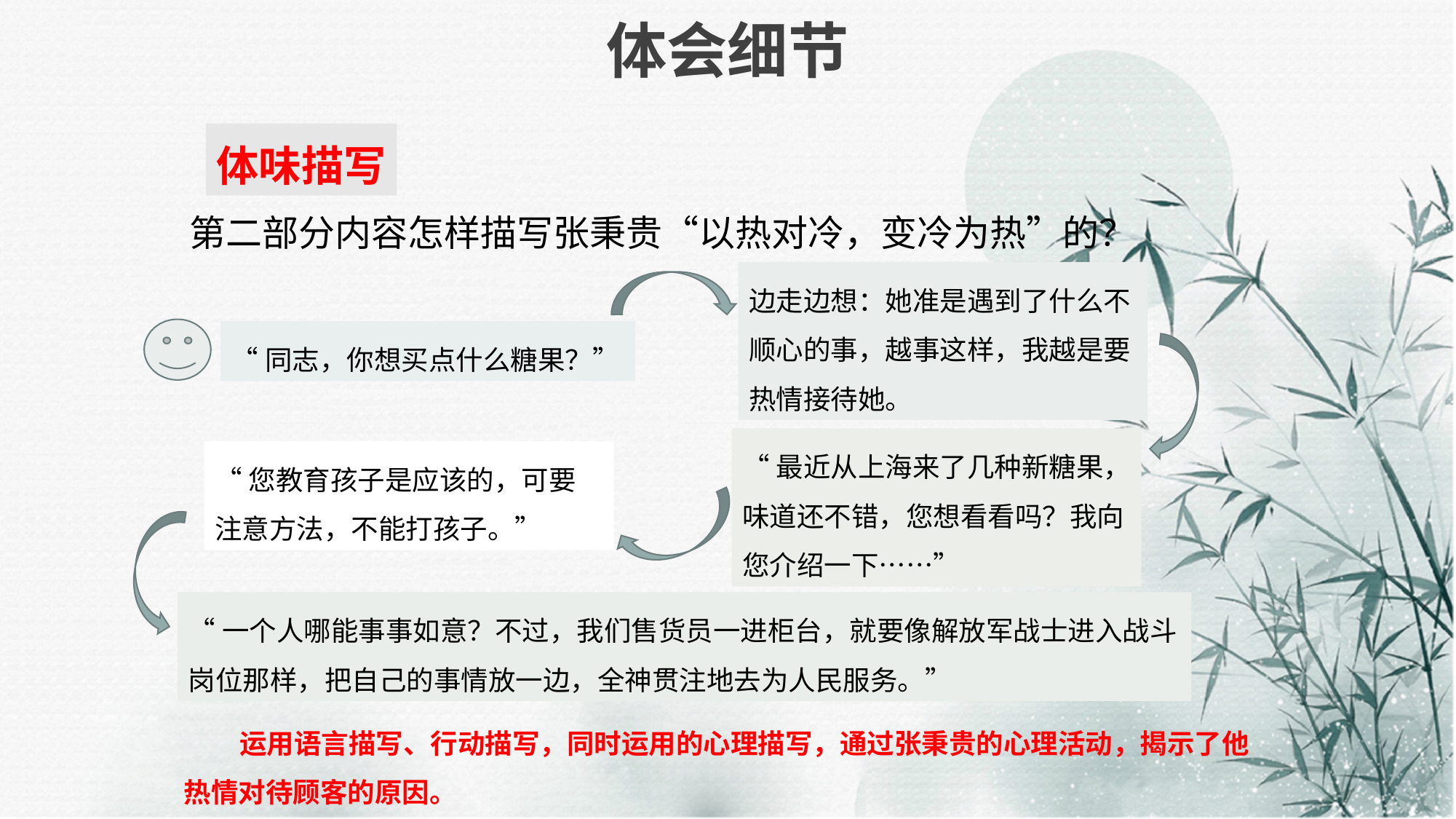

# 体会细节
体味描写
    第二部分内容怎样描写张秉贵“以热对冷，变冷为热”的？
边走边想：她准是遇到了什么不顺心的事，越事这样，我越是要热情接待她。

“同志，你想买点什么糖果？”

“最近从上海来了几种新糖果，味道还不错，您想看看吗？我向您介绍一下……”
“您教育孩子是应该的，可要注意方法，不能打孩子。”

“一个人哪能事事如意？不过，我们售货员一进柜台，就要像解放军战士进入战斗岗位那样，把自己的事情放一边，全神贯注地去为人民服务。”
        运用语言描写、行动描写，同时运用的心理描写，通过张秉贵的心理活动，揭示了他热情对待顾客的原因。